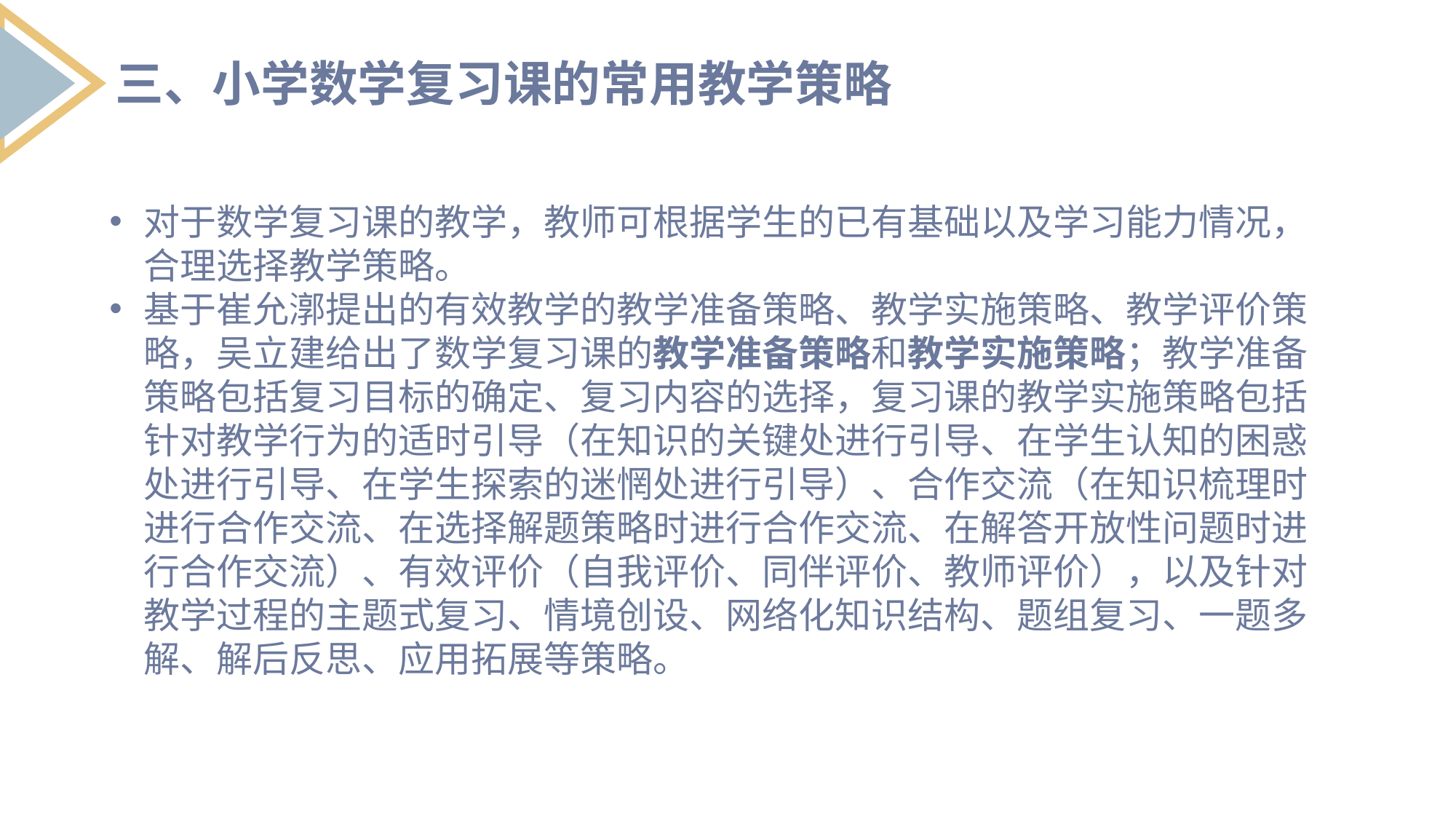

三、小学数学复习课的常用教学策略
对于数学复习课的教学，教师可根据学生的已有基础以及学习能力情况，合理选择教学策略。
基于崔允漷提出的有效教学的教学准备策略、教学实施策略、教学评价策略，吴立建给出了数学复习课的教学准备策略和教学实施策略；教学准备策略包括复习目标的确定、复习内容的选择，复习课的教学实施策略包括针对教学行为的适时引导（在知识的关键处进行引导、在学生认知的困惑处进行引导、在学生探索的迷惘处进行引导）、合作交流（在知识梳理时进行合作交流、在选择解题策略时进行合作交流、在解答开放性问题时进行合作交流）、有效评价（自我评价、同伴评价、教师评价），以及针对教学过程的主题式复习、情境创设、网络化知识结构、题组复习、一题多解、解后反思、应用拓展等策略。